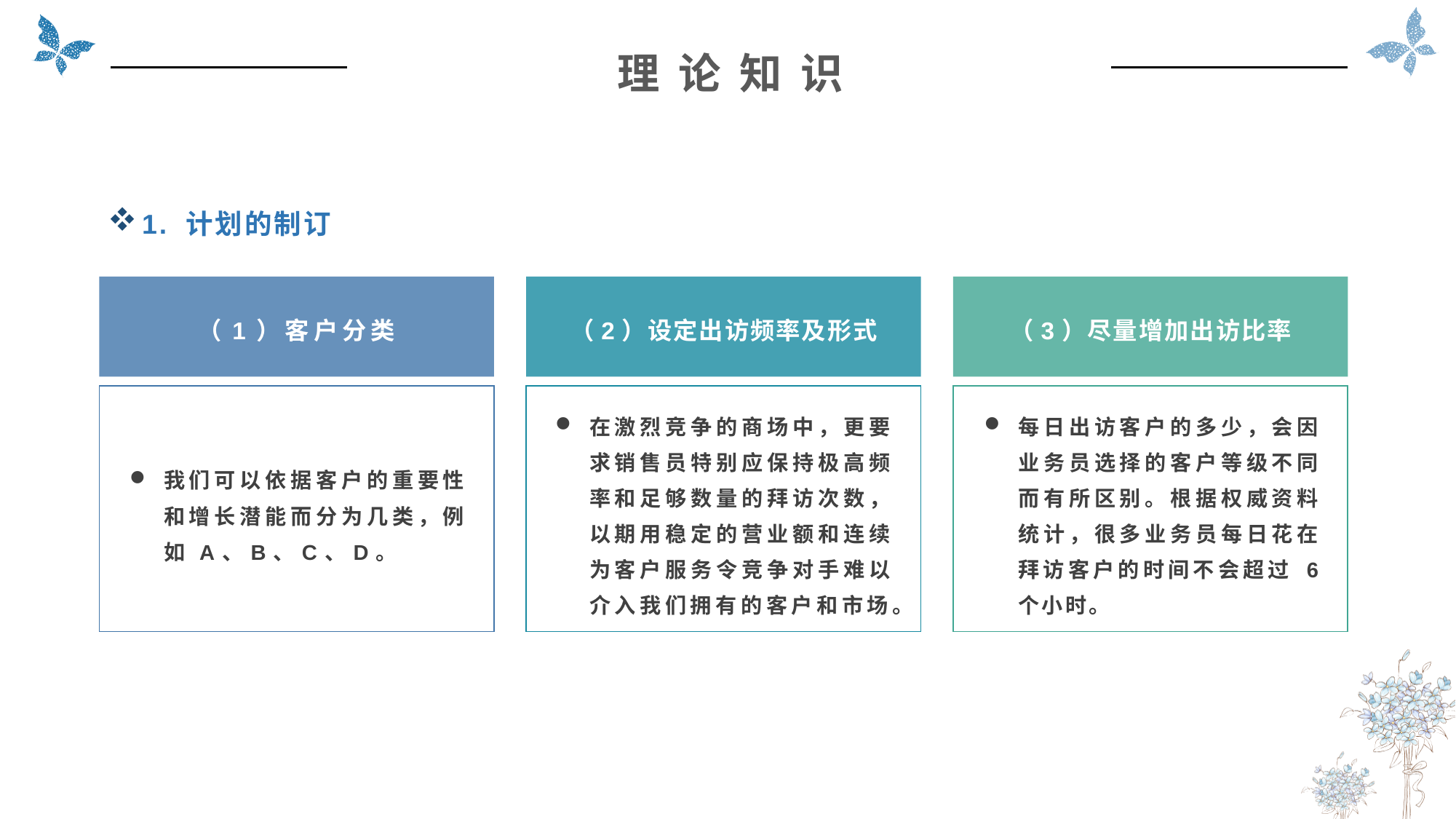

理 论 知 识
1. 计划的制订

（2）设定出访频率及形式
（3）尽量增加出访比率
（1）客户分类

我们可以依据客户的重要性和增长潜能而分为几类，例如 A、B、C、D。
在激烈竞争的商场中，更要求销售员特别应保持极高频率和足够数量的拜访次数，以期用稳定的营业额和连续为客户服务令竞争对手难以介入我们拥有的客户和市场。
每日出访客户的多少，会因业务员选择的客户等级不同而有所区别。根据权威资料统计，很多业务员每日花在拜访客户的时间不会超过 6 个小时。